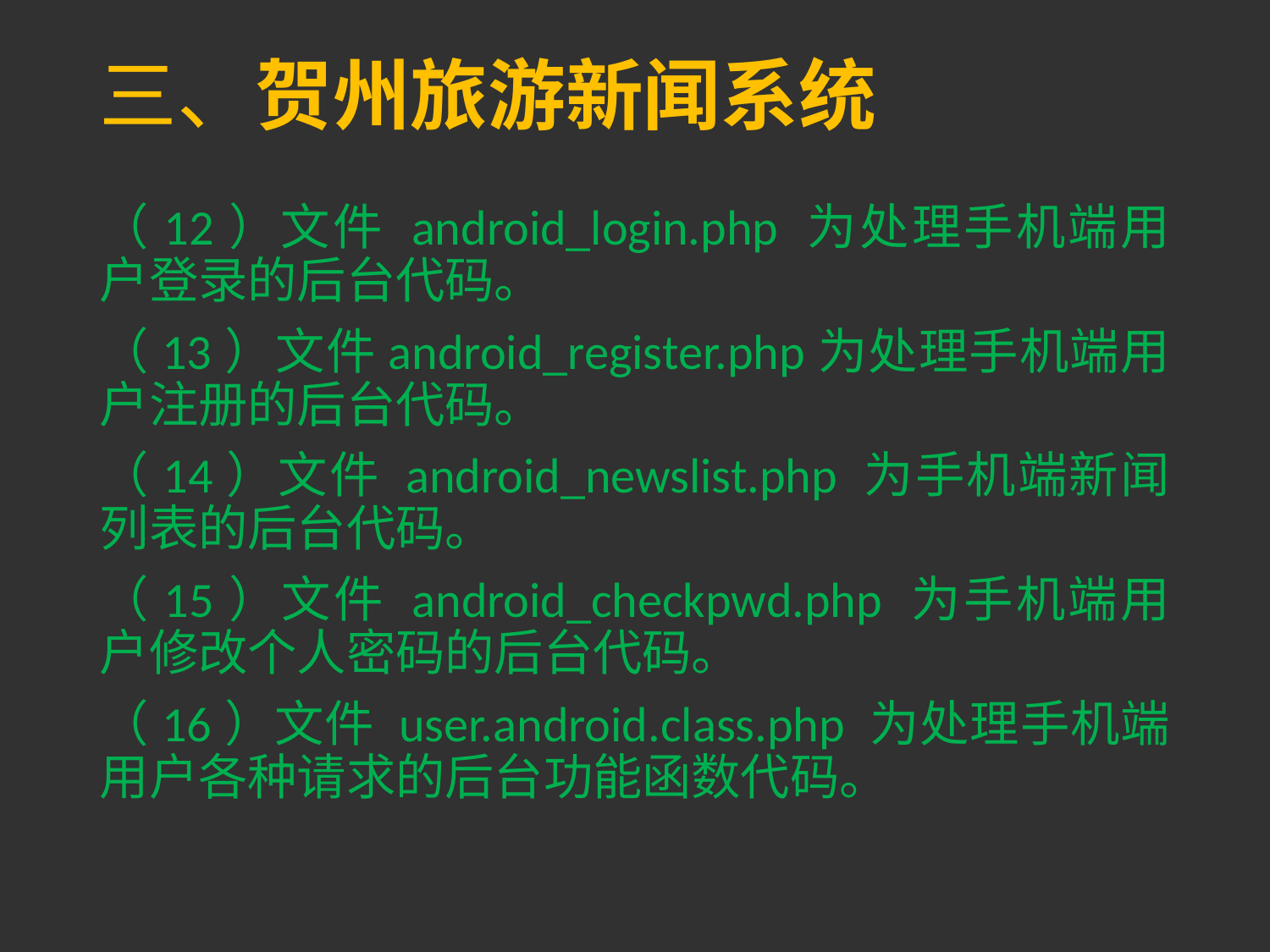

# 三、贺州旅游新闻系统
（12）文件 android_login.php 为处理手机端用户登录的后台代码。
（13）文件android_register.php为处理手机端用户注册的后台代码。
（14）文件 android_newslist.php 为手机端新闻列表的后台代码。
（15）文件 android_checkpwd.php 为手机端用户修改个人密码的后台代码。
（16）文件 user.android.class.php 为处理手机端用户各种请求的后台功能函数代码。